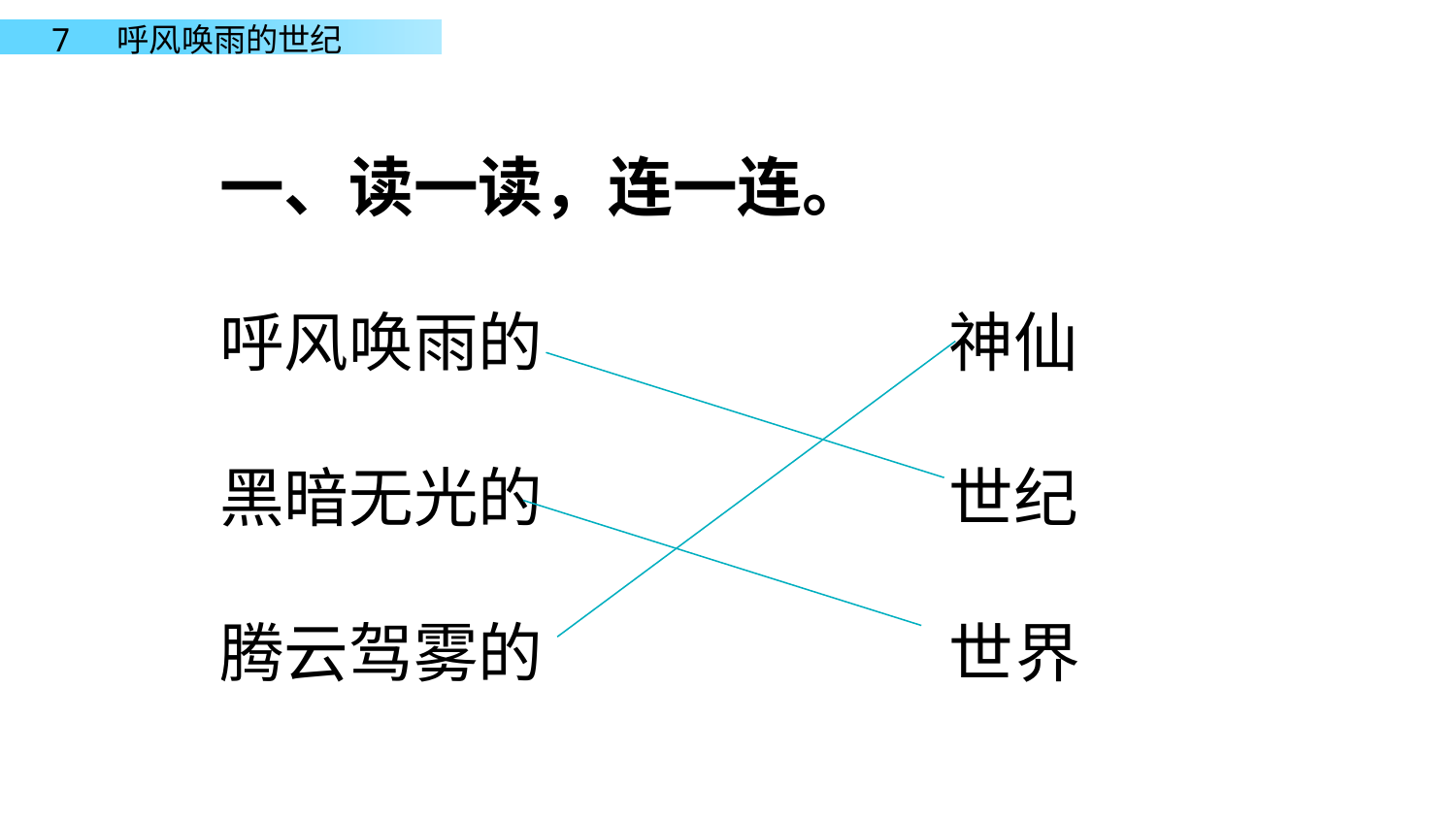

一、读一读，连一连。

呼风唤雨的                            神仙

黑暗无光的                            世纪

腾云驾雾的                            世界